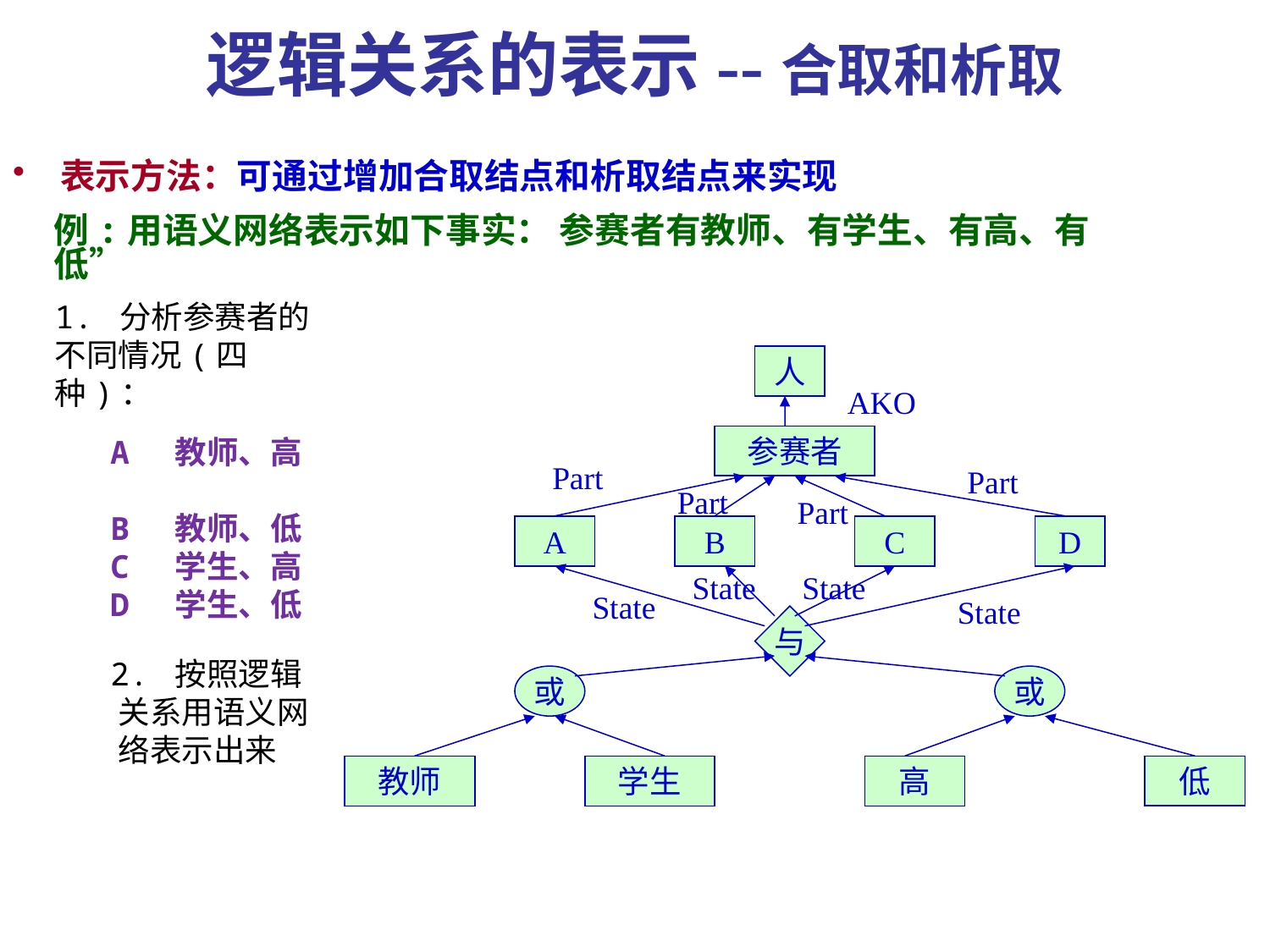

# 逻辑关系的表示--合取和析取
表示方法：可通过增加合取结点和析取结点来实现
例:用语义网络表示如下事实： 参赛者有教师、有学生、有高、有低”
1. 分析参赛者的不同情况(四种)：
A  教师、高
B  教师、低
C  学生、高
D  学生、低
2. 按照逻辑关系用语义网络表示出来
人
AKO

参赛者
Part
Part

Part

Part
A
B
C
D

State

State

State
State
与

或
或

教师
学生
高
低